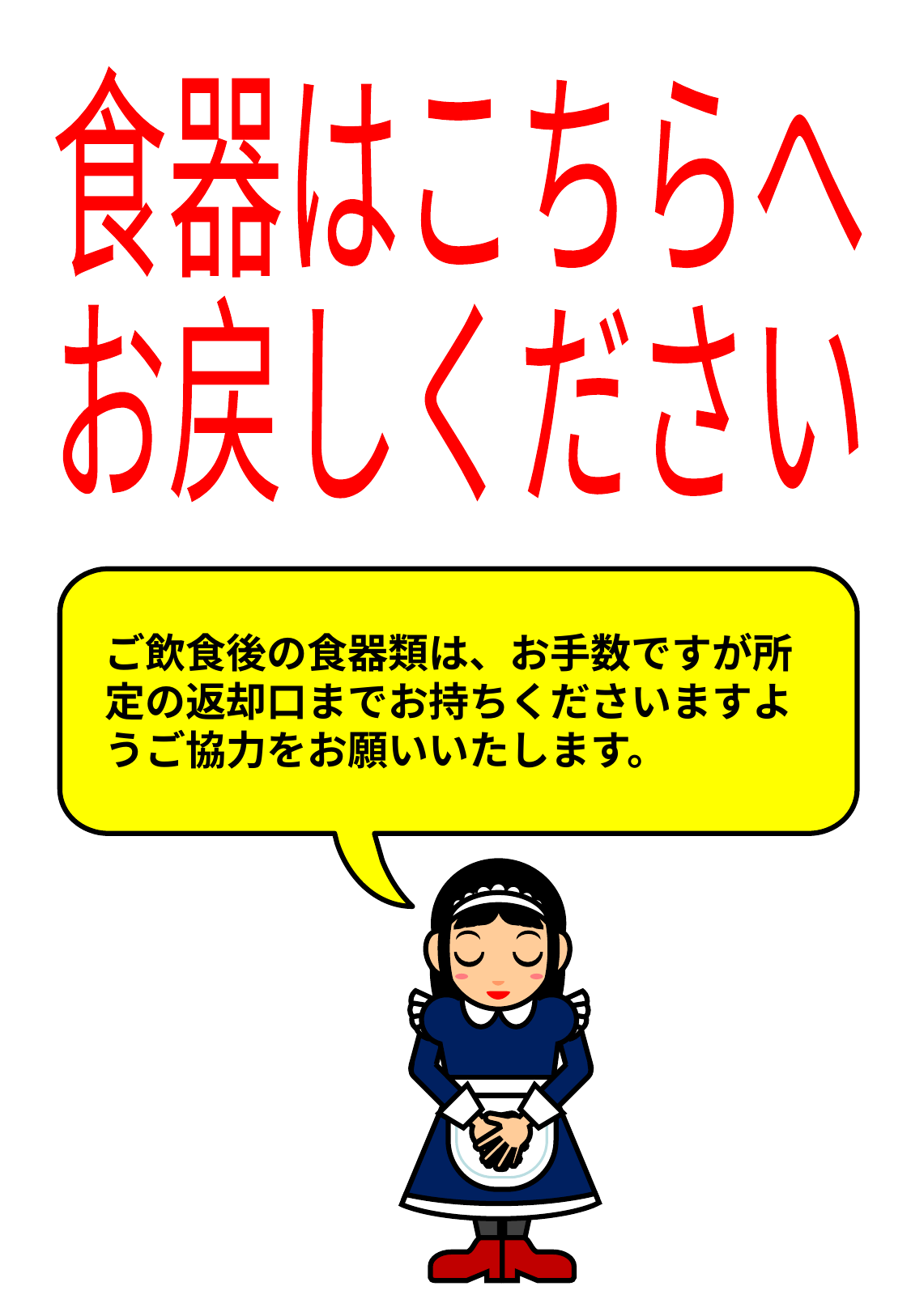

食器はこちらへ
お戻しください

ご飲食後の食器類は、お手数ですが所定の返却口までお持ちくださいますようご協力をお願いいたします。